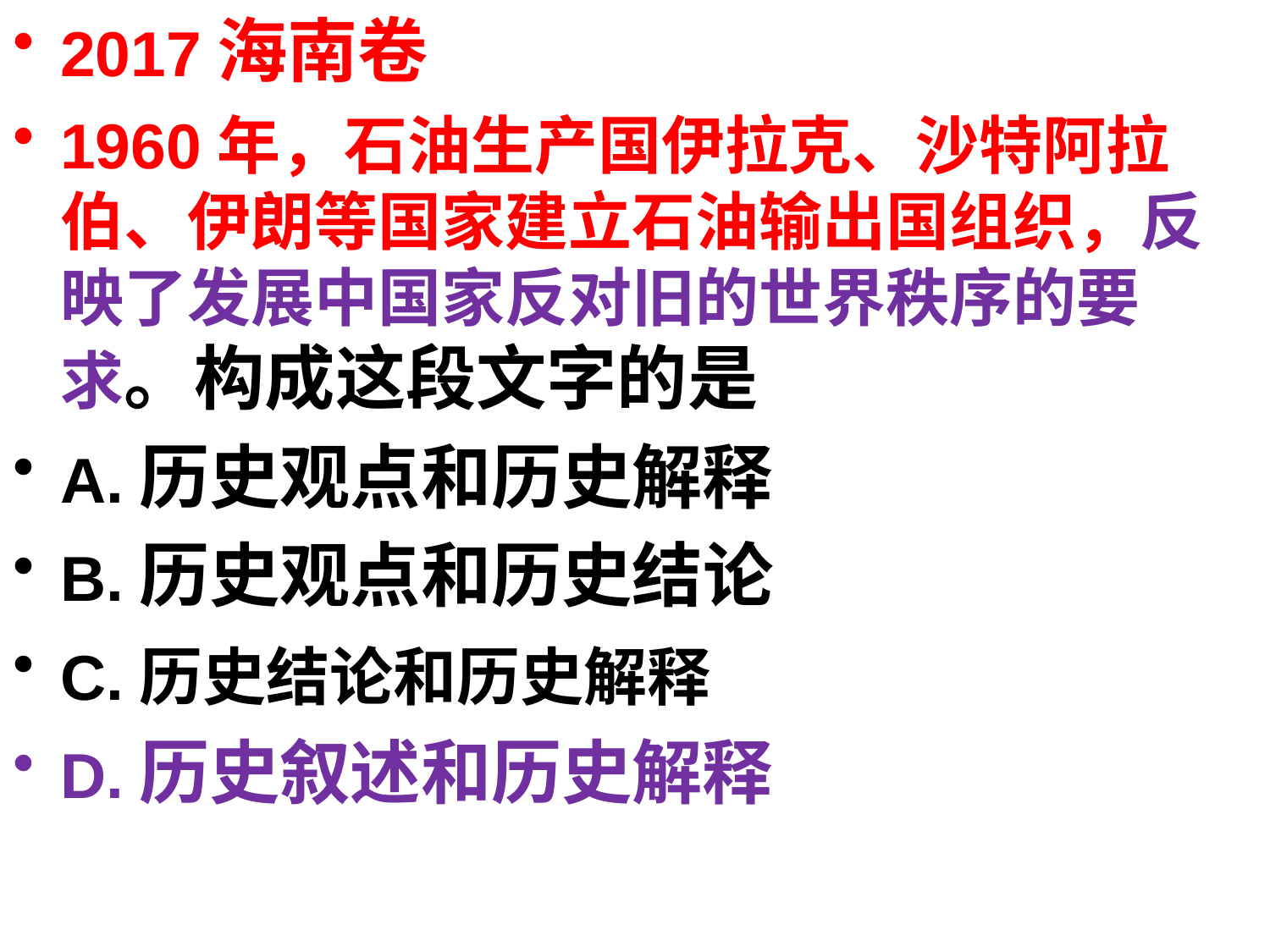

2017海南卷
1960年，石油生产国伊拉克、沙特阿拉伯、伊朗等国家建立石油输出国组织，反映了发展中国家反对旧的世界秩序的要求。构成这段文字的是
A.历史观点和历史解释
B.历史观点和历史结论
C.历史结论和历史解释
D.历史叙述和历史解释